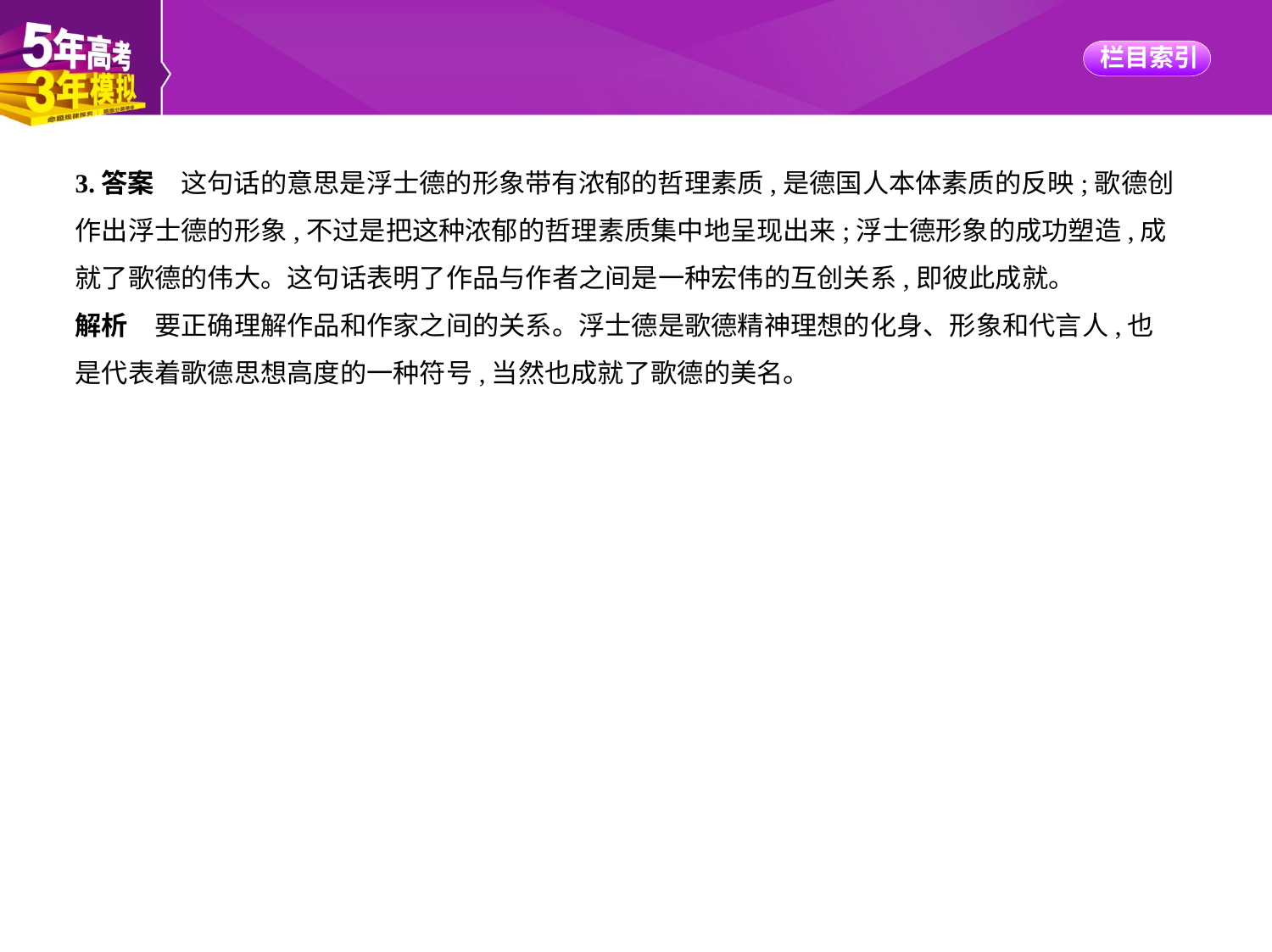

3.答案　这句话的意思是浮士德的形象带有浓郁的哲理素质,是德国人本体素质的反映;歌德创
作出浮士德的形象,不过是把这种浓郁的哲理素质集中地呈现出来;浮士德形象的成功塑造,成
就了歌德的伟大。这句话表明了作品与作者之间是一种宏伟的互创关系,即彼此成就。
解析　要正确理解作品和作家之间的关系。浮士德是歌德精神理想的化身、形象和代言人,也
是代表着歌德思想高度的一种符号,当然也成就了歌德的美名。